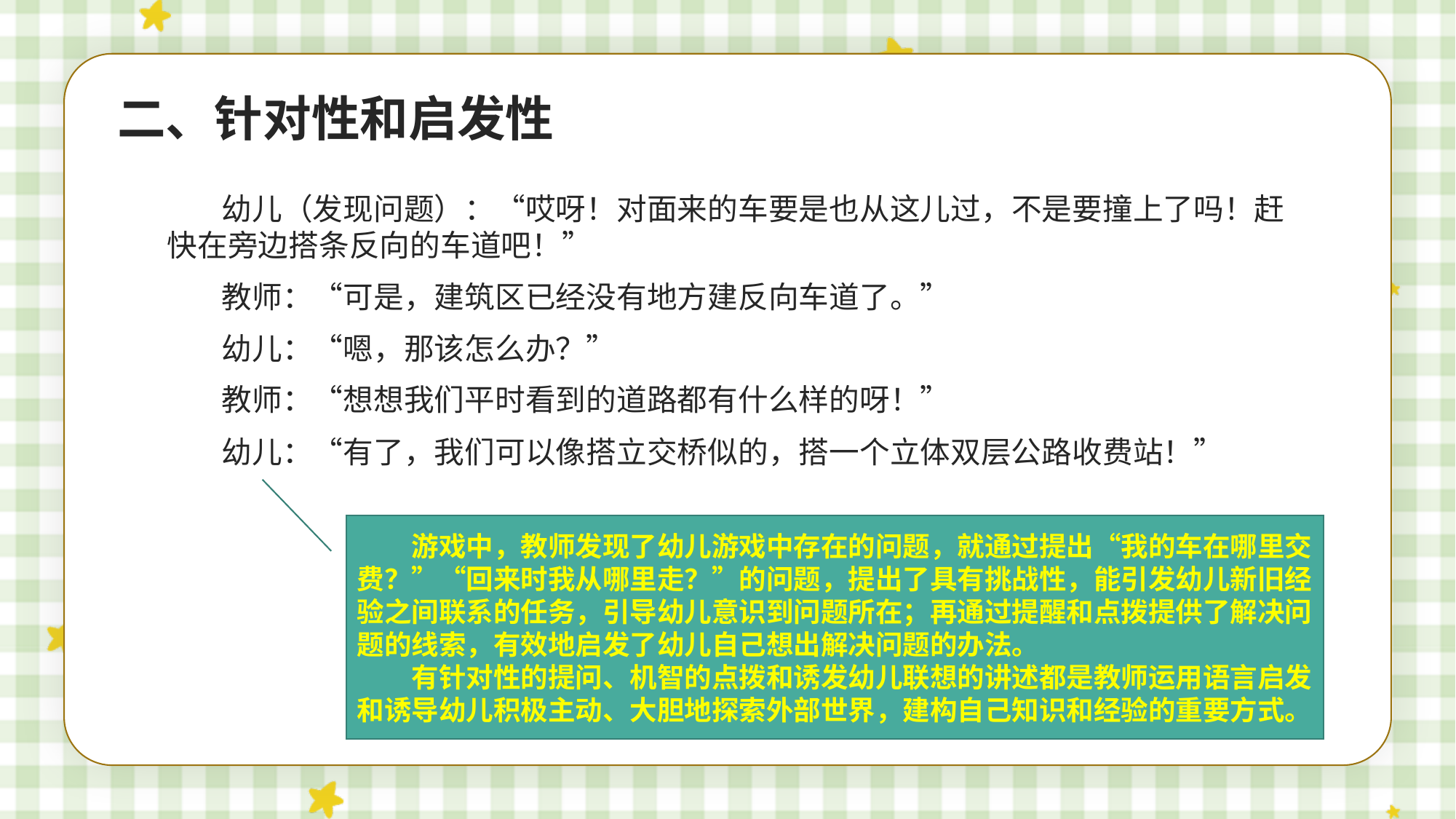

二、针对性和启发性
幼儿（发现问题）：“哎呀！对面来的车要是也从这儿过，不是要撞上了吗！赶快在旁边搭条反向的车道吧！”
教师：“可是，建筑区已经没有地方建反向车道了。”
幼儿：“嗯，那该怎么办？”
教师：“想想我们平时看到的道路都有什么样的呀！”
幼儿：“有了，我们可以像搭立交桥似的，搭一个立体双层公路收费站！”
游戏中，教师发现了幼儿游戏中存在的问题，就通过提出“我的车在哪里交费？”“回来时我从哪里走？”的问题，提出了具有挑战性，能引发幼儿新旧经验之间联系的任务，引导幼儿意识到问题所在；再通过提醒和点拨提供了解决问题的线索，有效地启发了幼儿自己想出解决问题的办法。
有针对性的提问、机智的点拨和诱发幼儿联想的讲述都是教师运用语言启发和诱导幼儿积极主动、大胆地探索外部世界，建构自己知识和经验的重要方式。